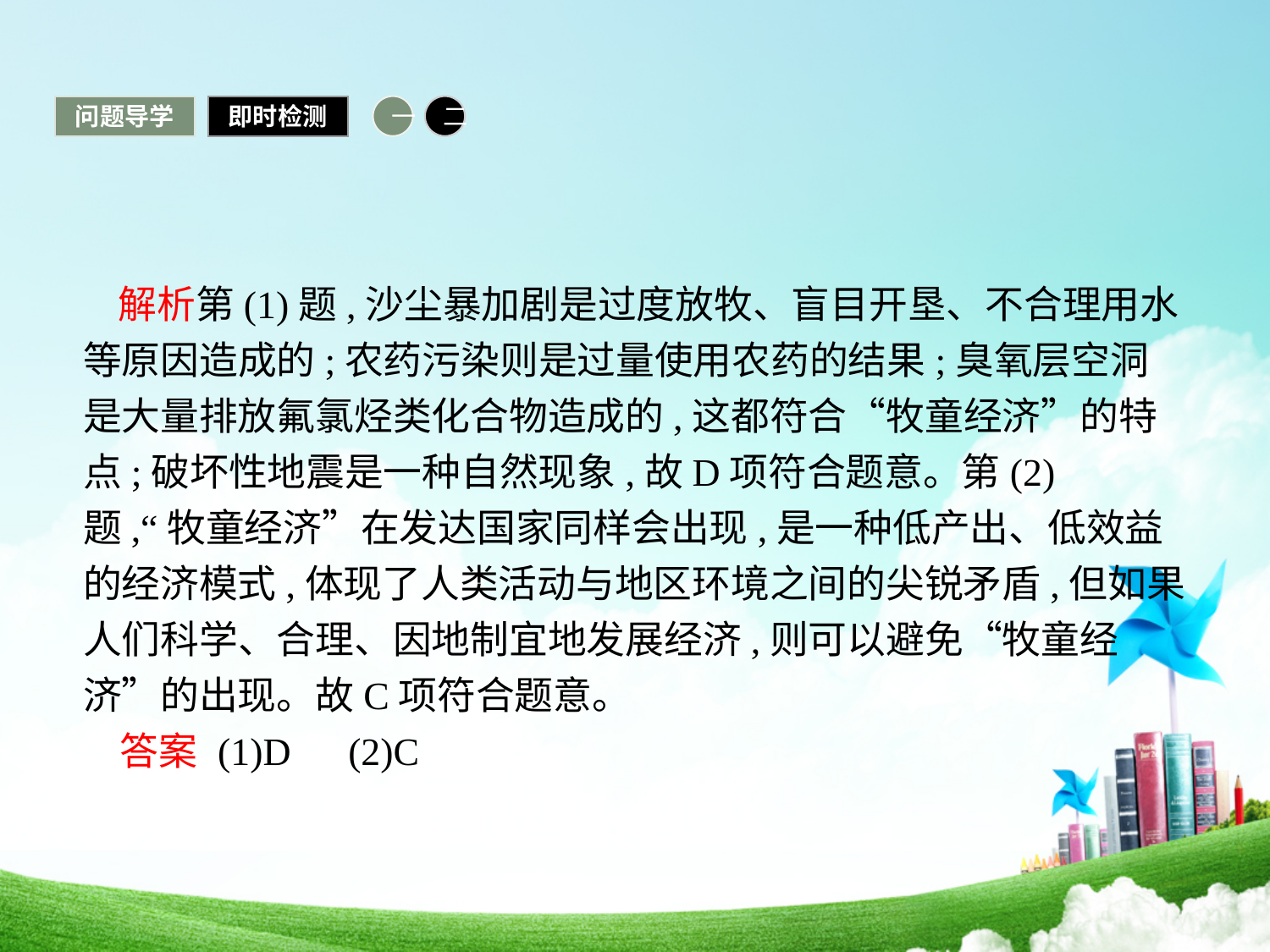

问题导学
即时检测
一
二
   解析第(1)题,沙尘暴加剧是过度放牧、盲目开垦、不合理用水等原因造成的;农药污染则是过量使用农药的结果;臭氧层空洞是大量排放氟氯烃类化合物造成的,这都符合“牧童经济”的特点;破坏性地震是一种自然现象,故D项符合题意。第(2)题,“牧童经济”在发达国家同样会出现,是一种低产出、低效益的经济模式,体现了人类活动与地区环境之间的尖锐矛盾,但如果人们科学、合理、因地制宜地发展经济,则可以避免“牧童经济”的出现。故C项符合题意。
答案 (1)D　(2)C